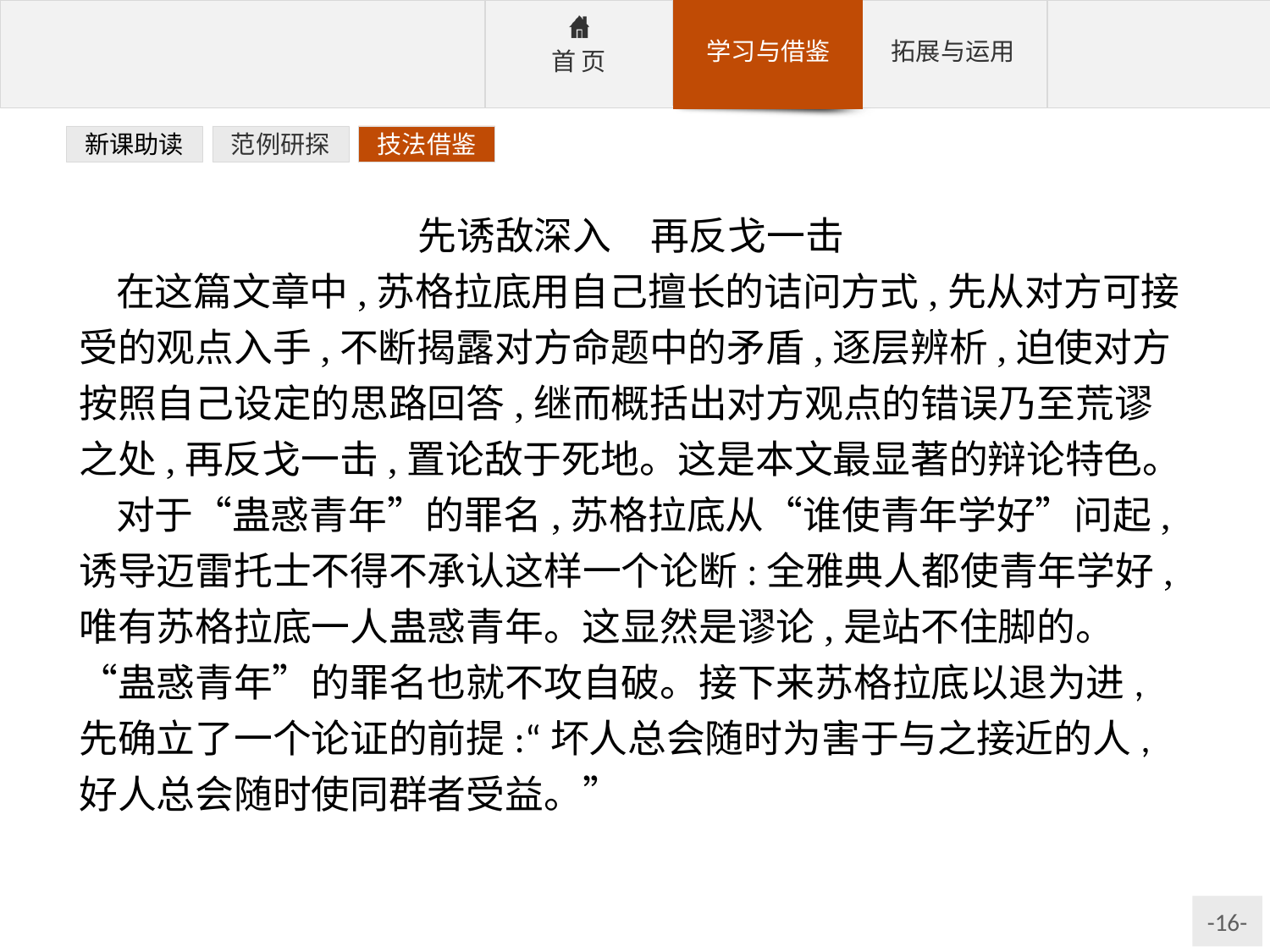

新课助读
范例研探
技法借鉴
先诱敌深入　再反戈一击
在这篇文章中,苏格拉底用自己擅长的诘问方式,先从对方可接受的观点入手,不断揭露对方命题中的矛盾,逐层辨析,迫使对方按照自己设定的思路回答,继而概括出对方观点的错误乃至荒谬之处,再反戈一击,置论敌于死地。这是本文最显著的辩论特色。
对于“蛊惑青年”的罪名,苏格拉底从“谁使青年学好”问起,诱导迈雷托士不得不承认这样一个论断:全雅典人都使青年学好,唯有苏格拉底一人蛊惑青年。这显然是谬论,是站不住脚的。“蛊惑青年”的罪名也就不攻自破。接下来苏格拉底以退为进,先确立了一个论证的前提:“坏人总会随时为害于与之接近的人,好人总会随时使同群者受益。”